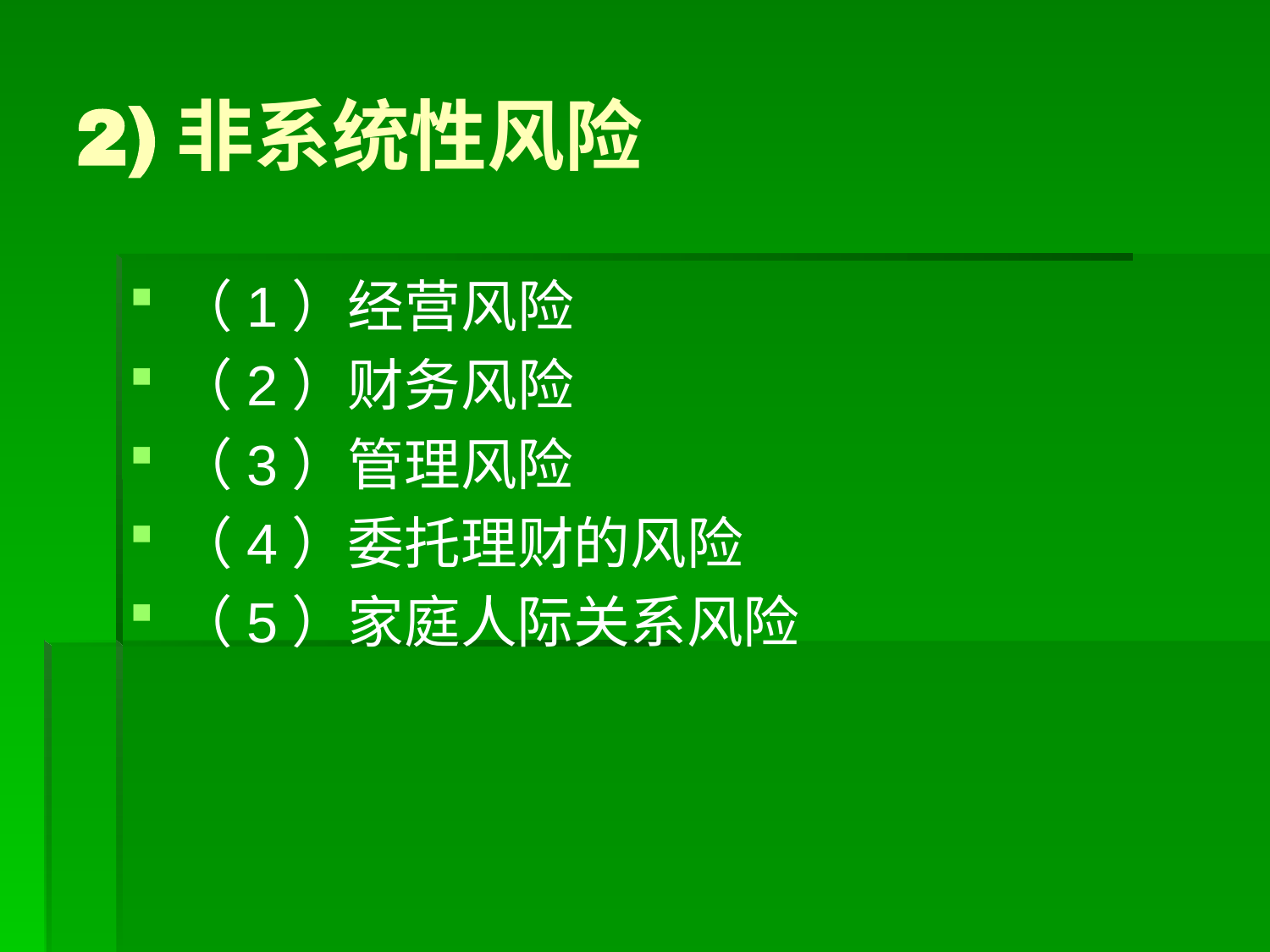

# 2)非系统性风险
（1）经营风险
（2）财务风险
（3）管理风险
（4）委托理财的风险
（5）家庭人际关系风险